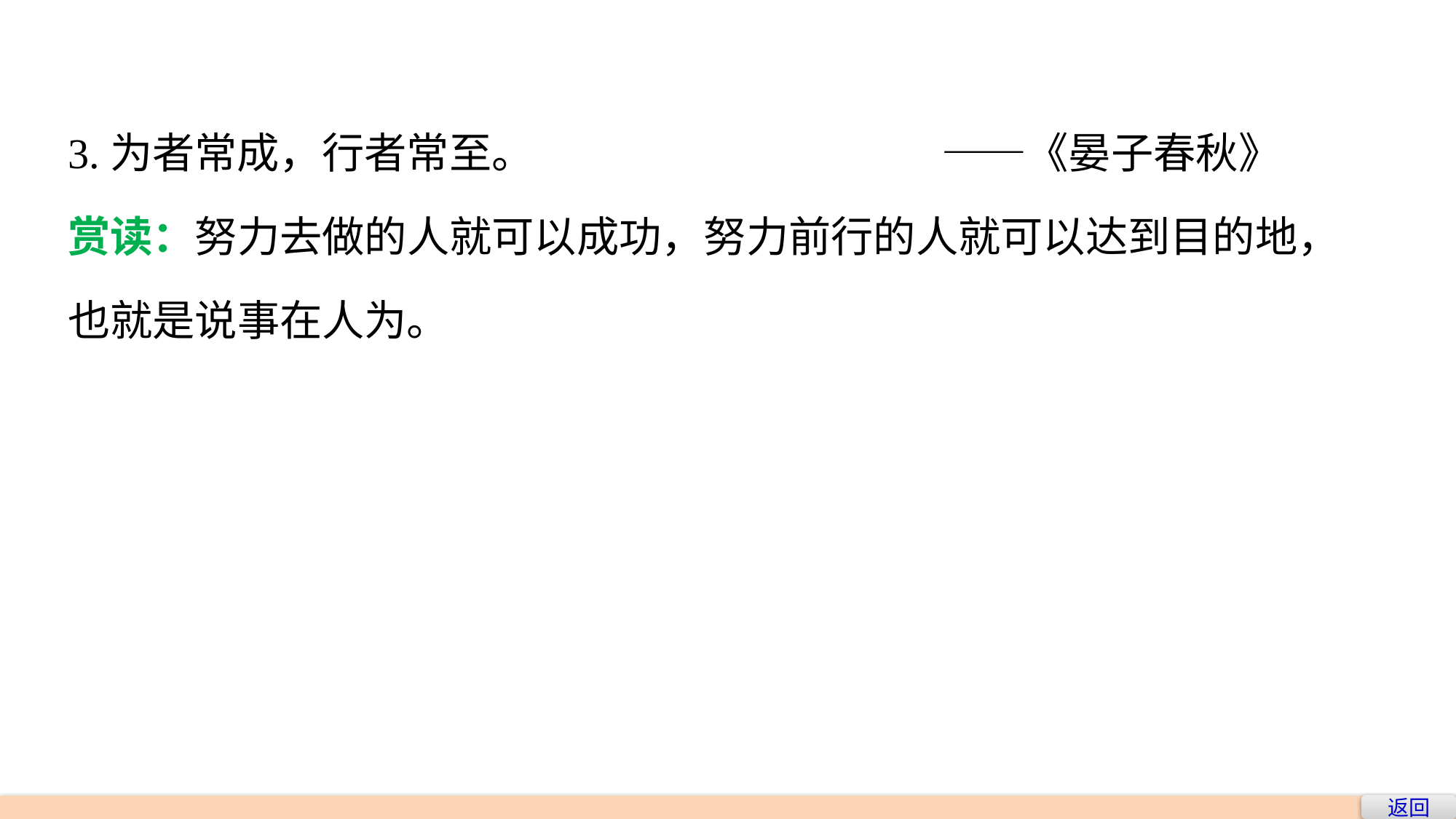

3.为者常成，行者常至。				——《晏子春秋》
赏读：努力去做的人就可以成功，努力前行的人就可以达到目的地，也就是说事在人为。
返回